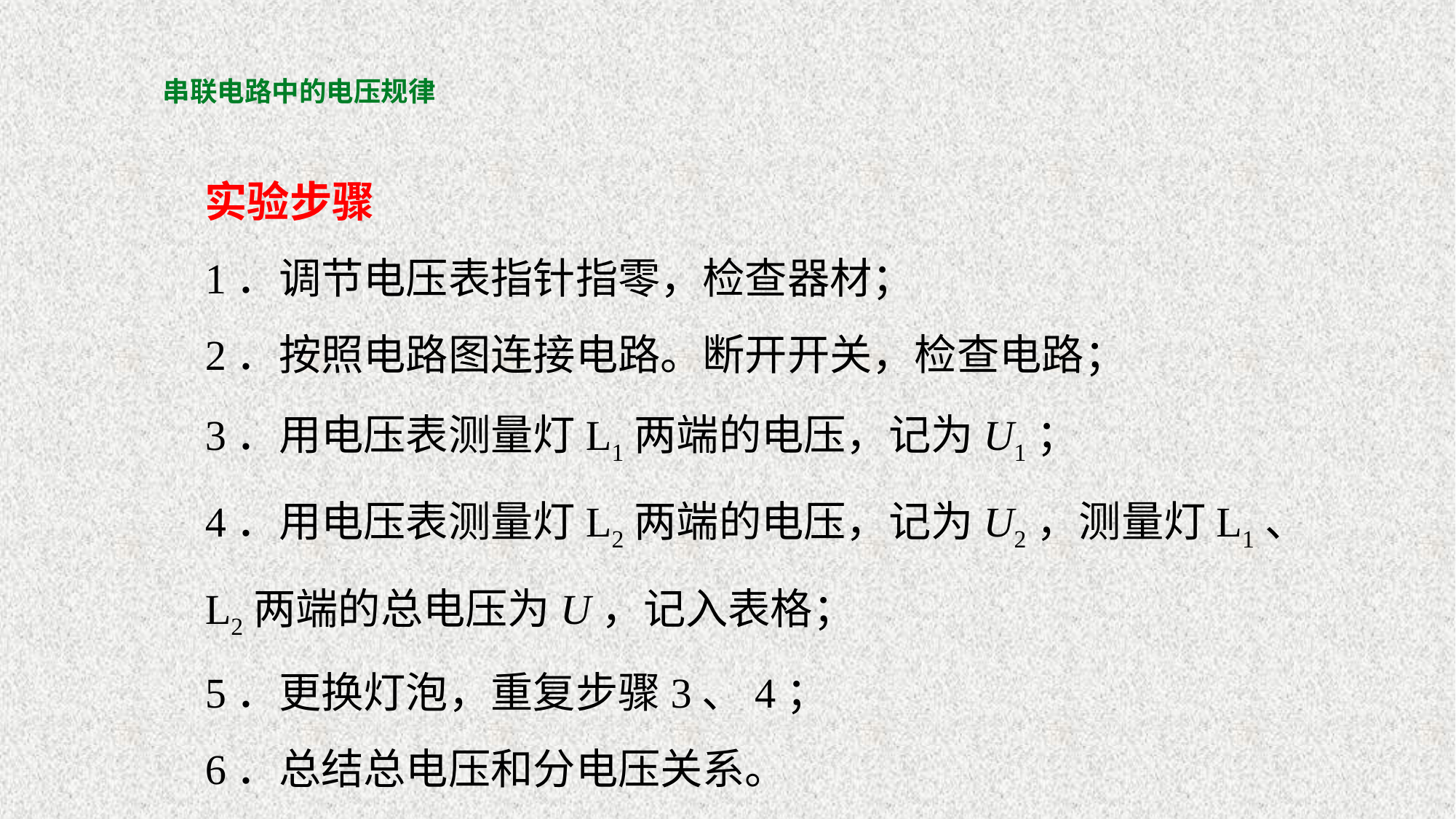

# 串联电路中的电压规律
实验步骤
1．调节电压表指针指零，检查器材；
2．按照电路图连接电路。断开开关，检查电路；
3．用电压表测量灯L1两端的电压，记为U1；
4．用电压表测量灯L2两端的电压，记为U2，测量灯L1、L2两端的总电压为U，记入表格；
5．更换灯泡，重复步骤3、4；
6．总结总电压和分电压关系。